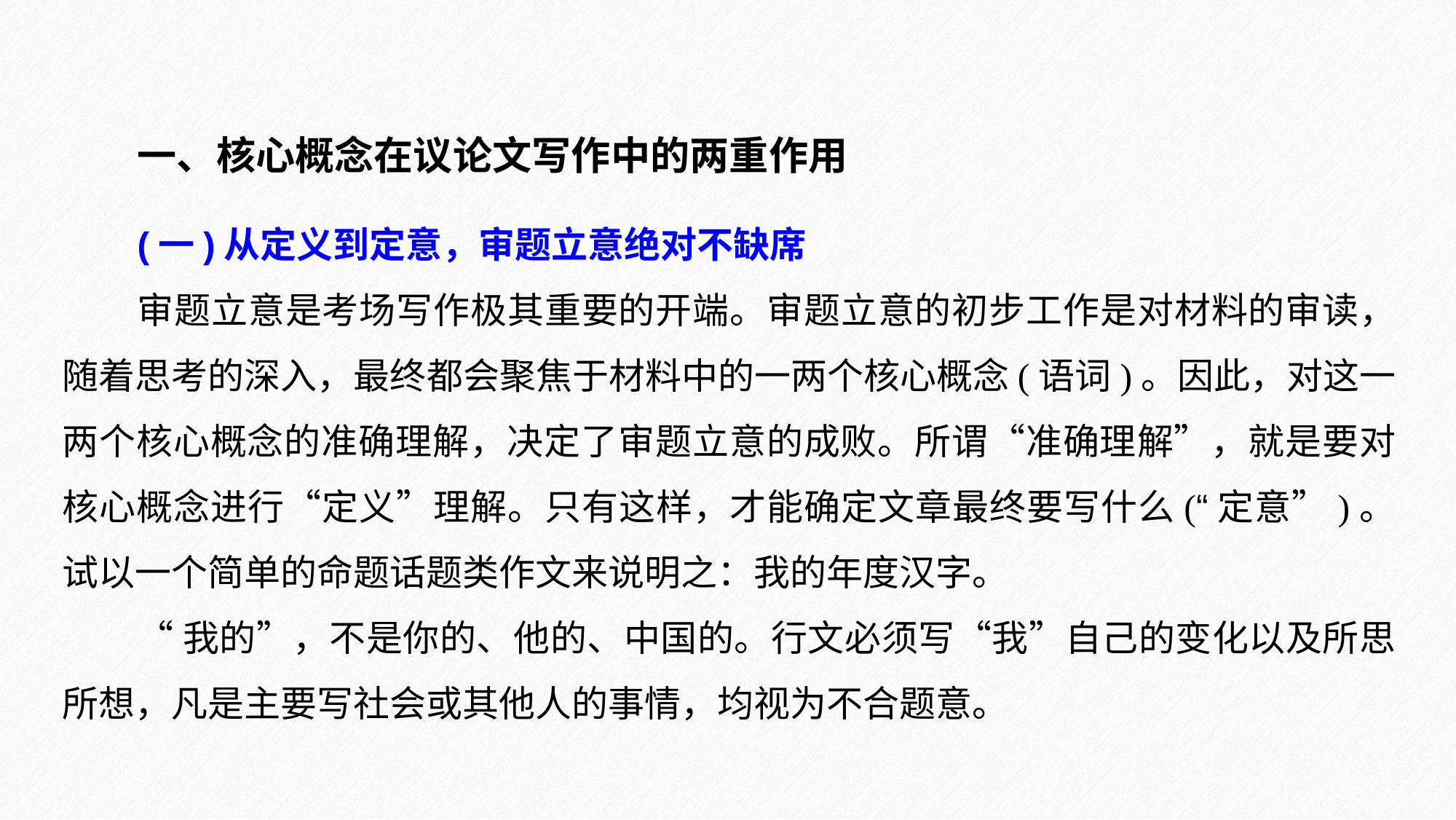

一、核心概念在议论文写作中的两重作用

(一)从定义到定意，审题立意绝对不缺席
审题立意是考场写作极其重要的开端。审题立意的初步工作是对材料的审读，随着思考的深入，最终都会聚焦于材料中的一两个核心概念(语词)。因此，对这一两个核心概念的准确理解，决定了审题立意的成败。所谓“准确理解”，就是要对核心概念进行“定义”理解。只有这样，才能确定文章最终要写什么(“定意”)。试以一个简单的命题话题类作文来说明之：我的年度汉字。
“我的”，不是你的、他的、中国的。行文必须写“我”自己的变化以及所思所想，凡是主要写社会或其他人的事情，均视为不合题意。